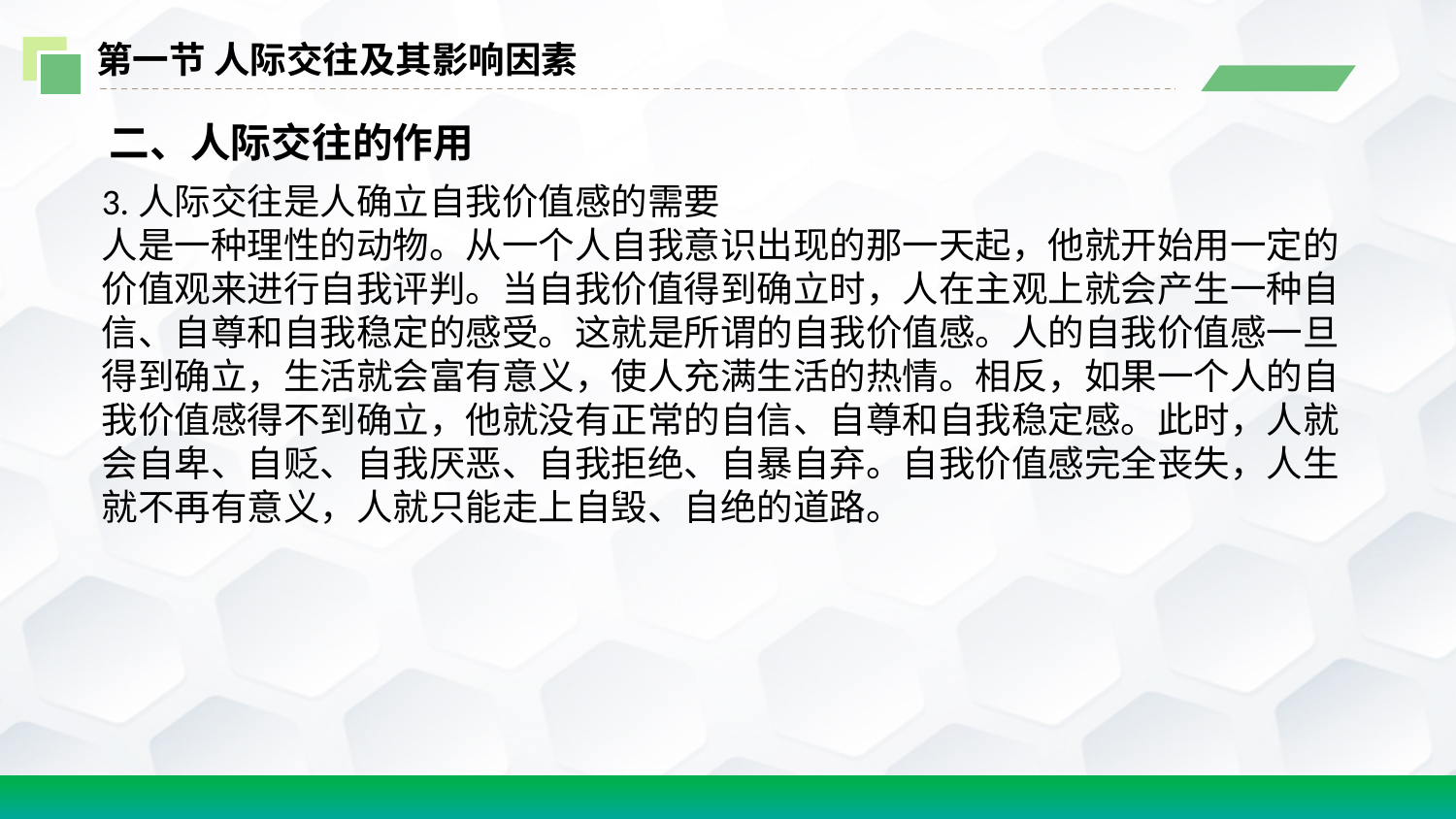

第一节 人际交往及其影响因素
 二、人际交往的作用
3.人际交往是人确立自我价值感的需要
人是一种理性的动物。从一个人自我意识出现的那一天起，他就开始用一定的价值观来进行自我评判。当自我价值得到确立时，人在主观上就会产生一种自信、自尊和自我稳定的感受。这就是所谓的自我价值感。人的自我价值感一旦得到确立，生活就会富有意义，使人充满生活的热情。相反，如果一个人的自我价值感得不到确立，他就没有正常的自信、自尊和自我稳定感。此时，人就会自卑、自贬、自我厌恶、自我拒绝、自暴自弃。自我价值感完全丧失，人生就不再有意义，人就只能走上自毁、自绝的道路。